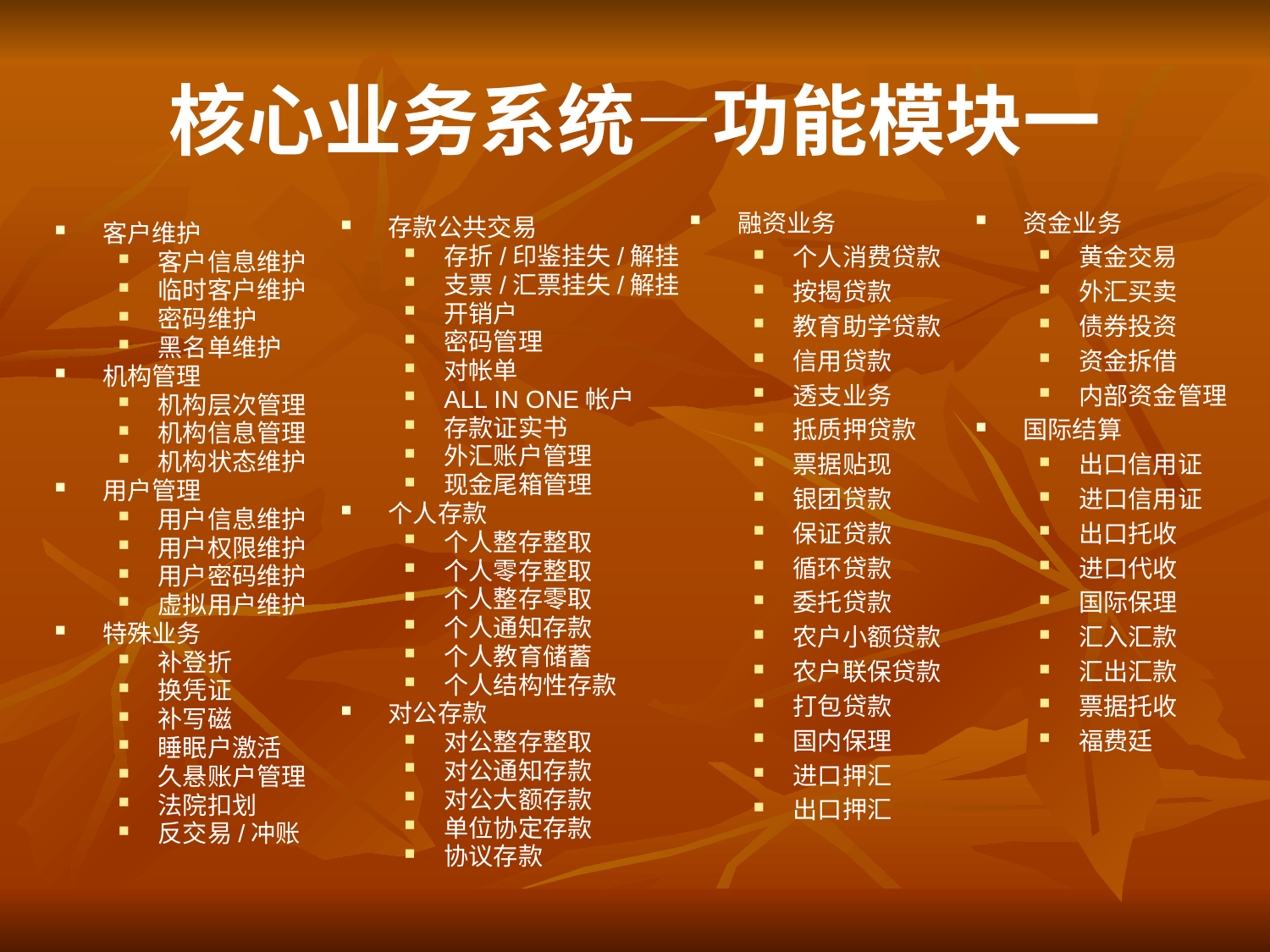

# 核心业务系统—功能模块一
融资业务
个人消费贷款
按揭贷款
教育助学贷款
信用贷款
透支业务
抵质押贷款
票据贴现
银团贷款
保证贷款
循环贷款
委托贷款
农户小额贷款
农户联保贷款
打包贷款
国内保理
进口押汇
出口押汇
资金业务
黄金交易
外汇买卖
债券投资
资金拆借
内部资金管理
国际结算
出口信用证
进口信用证
出口托收
进口代收
国际保理
汇入汇款
汇出汇款
票据托收
福费廷
存款公共交易
存折/印鉴挂失/解挂
支票/汇票挂失/解挂
开销户
密码管理
对帐单
ALL IN ONE帐户
存款证实书
外汇账户管理
现金尾箱管理
个人存款
个人整存整取
个人零存整取
个人整存零取
个人通知存款
个人教育储蓄
个人结构性存款
对公存款
对公整存整取
对公通知存款
对公大额存款
单位协定存款
协议存款
客户维护
客户信息维护
临时客户维护
密码维护
黑名单维护
机构管理
机构层次管理
机构信息管理
机构状态维护
用户管理
用户信息维护
用户权限维护
用户密码维护
虚拟用户维护
特殊业务
补登折
换凭证
补写磁
睡眠户激活
久悬账户管理
法院扣划
反交易/冲账